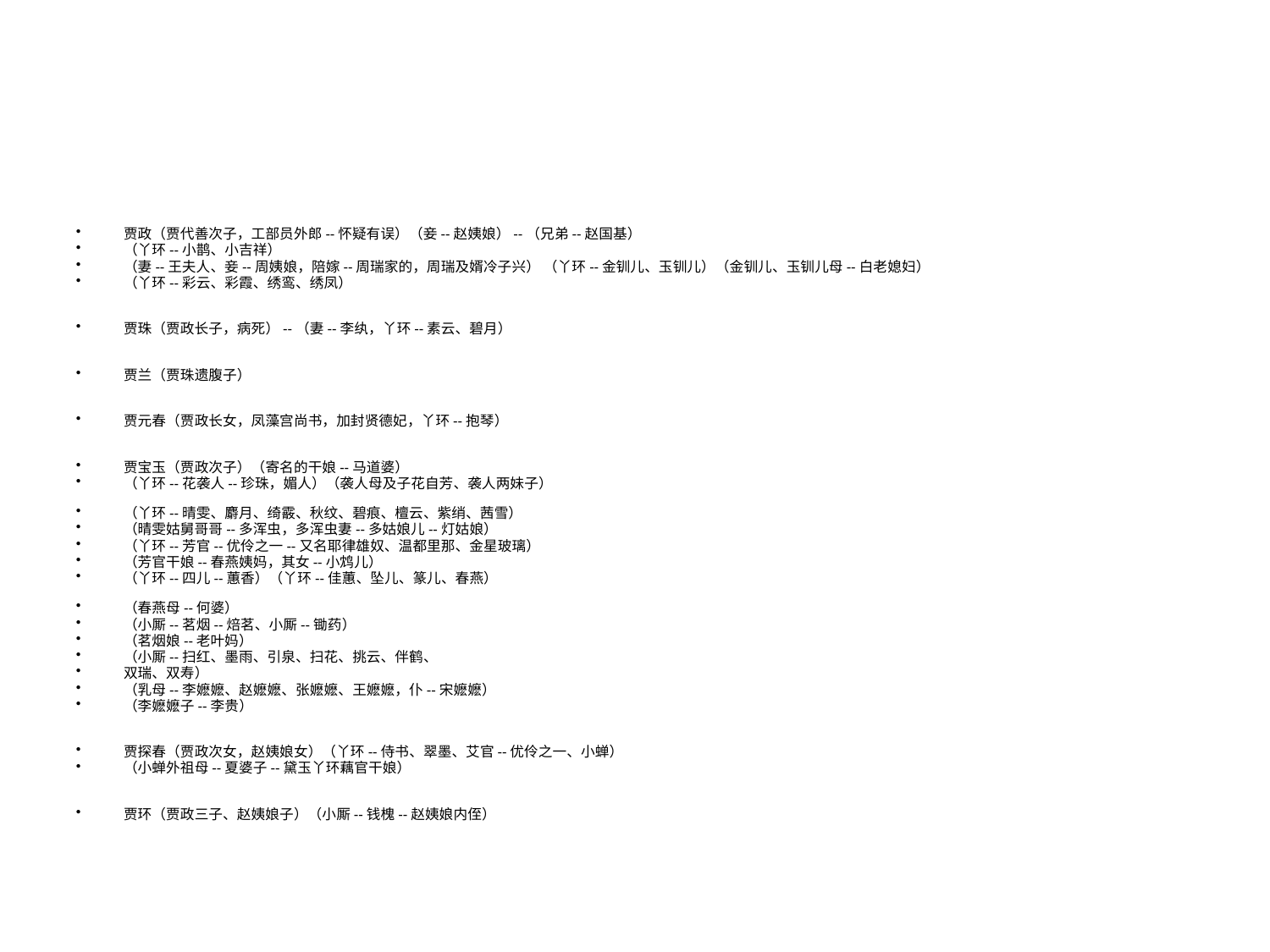

#
贾政（贾代善次子，工部员外郎--怀疑有误）（妾--赵姨娘）--（兄弟--赵国基）
（丫环--小鹊、小吉祥）
（妻--王夫人、妾--周姨娘，陪嫁--周瑞家的，周瑞及婿冷子兴） （丫环--金钏儿、玉钏儿）（金钏儿、玉钏儿母--白老媳妇）
（丫环--彩云、彩霞、绣鸾、绣凤）

贾珠（贾政长子，病死）--（妻--李纨，丫环--素云、碧月）

贾兰（贾珠遗腹子）

贾元春（贾政长女，凤藻宫尚书，加封贤德妃，丫环--抱琴）

贾宝玉（贾政次子）（寄名的干娘--马道婆）
（丫环--花袭人--珍珠，媚人）（袭人母及子花自芳、袭人两妹子）
（丫环--晴雯、麝月、绮霰、秋纹、碧痕、檀云、紫绡、茜雪）
（晴雯姑舅哥哥--多浑虫，多浑虫妻--多姑娘儿--灯姑娘）
（丫环--芳官--优伶之一--又名耶律雄奴、温都里那、金星玻璃）
（芳官干娘--春燕姨妈，其女--小鸩儿）
（丫环--四儿--蕙香）（丫环--佳蕙、坠儿、篆儿、春燕）
（春燕母--何婆）
（小厮--茗烟--焙茗、小厮--锄药）
（茗烟娘--老叶妈）
（小厮--扫红、墨雨、引泉、扫花、挑云、伴鹤、
双瑞、双寿）
（乳母--李嬷嬷、赵嬷嬷、张嬷嬷、王嬷嬷，仆--宋嬷嬷）
（李嬷嬷子--李贵）

贾探春（贾政次女，赵姨娘女）（丫环--侍书、翠墨、艾官--优伶之一、小蝉）
（小蝉外祖母--夏婆子--黛玉丫环藕官干娘）

贾环（贾政三子、赵姨娘子）（小厮--钱槐--赵姨娘内侄）